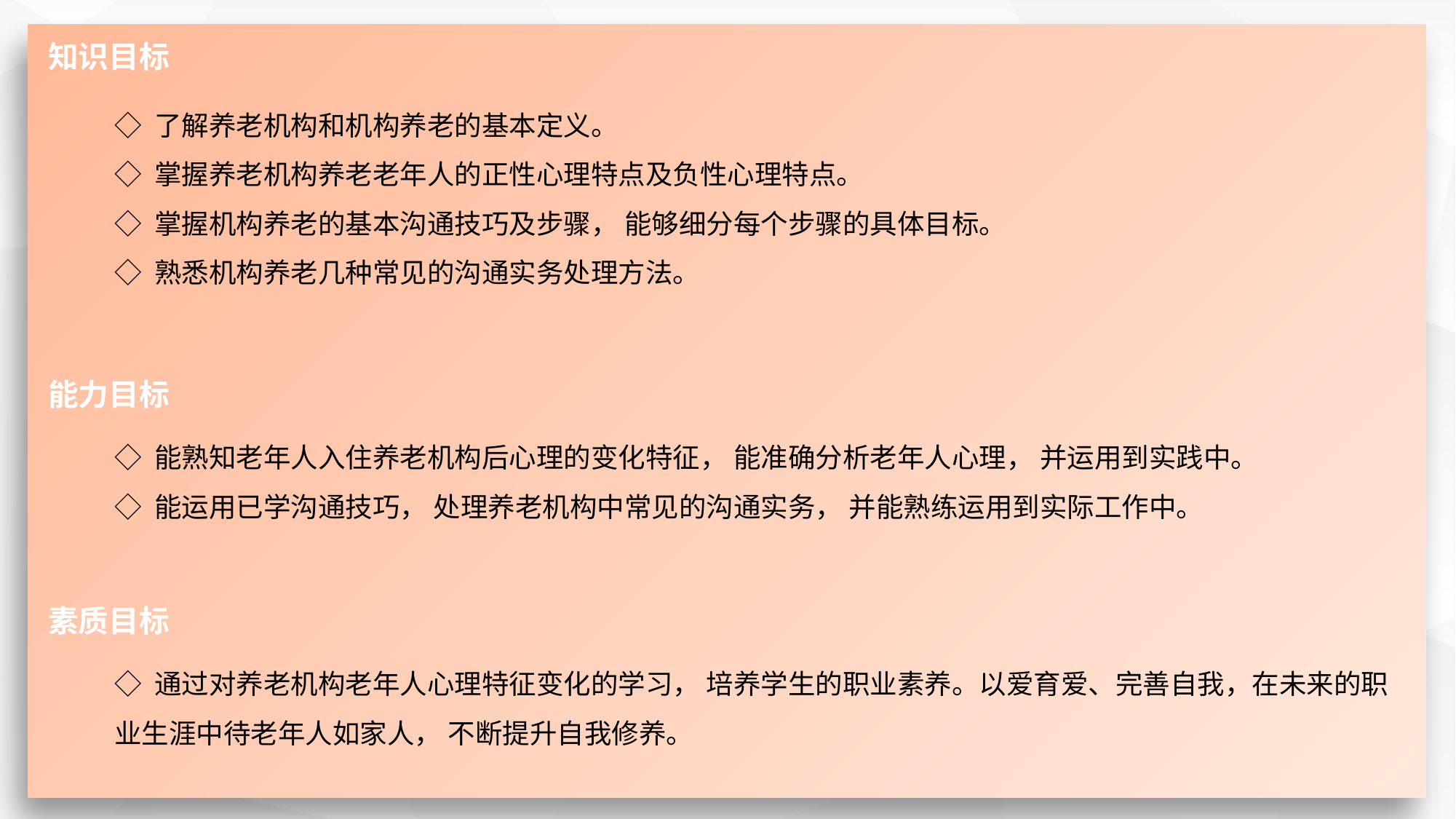

知识目标
◇ 了解养老机构和机构养老的基本定义。
◇ 掌握养老机构养老老年人的正性心理特点及负性心理特点。
◇ 掌握机构养老的基本沟通技巧及步骤， 能够细分每个步骤的具体目标。
◇ 熟悉机构养老几种常见的沟通实务处理方法。
能力目标
◇ 能熟知老年人入住养老机构后心理的变化特征， 能准确分析老年人心理， 并运用到实践中。
◇ 能运用已学沟通技巧， 处理养老机构中常见的沟通实务， 并能熟练运用到实际工作中。
素质目标
◇ 通过对养老机构老年人心理特征变化的学习， 培养学生的职业素养。以爱育爱、完善自我，在未来的职业生涯中待老年人如家人， 不断提升自我修养。